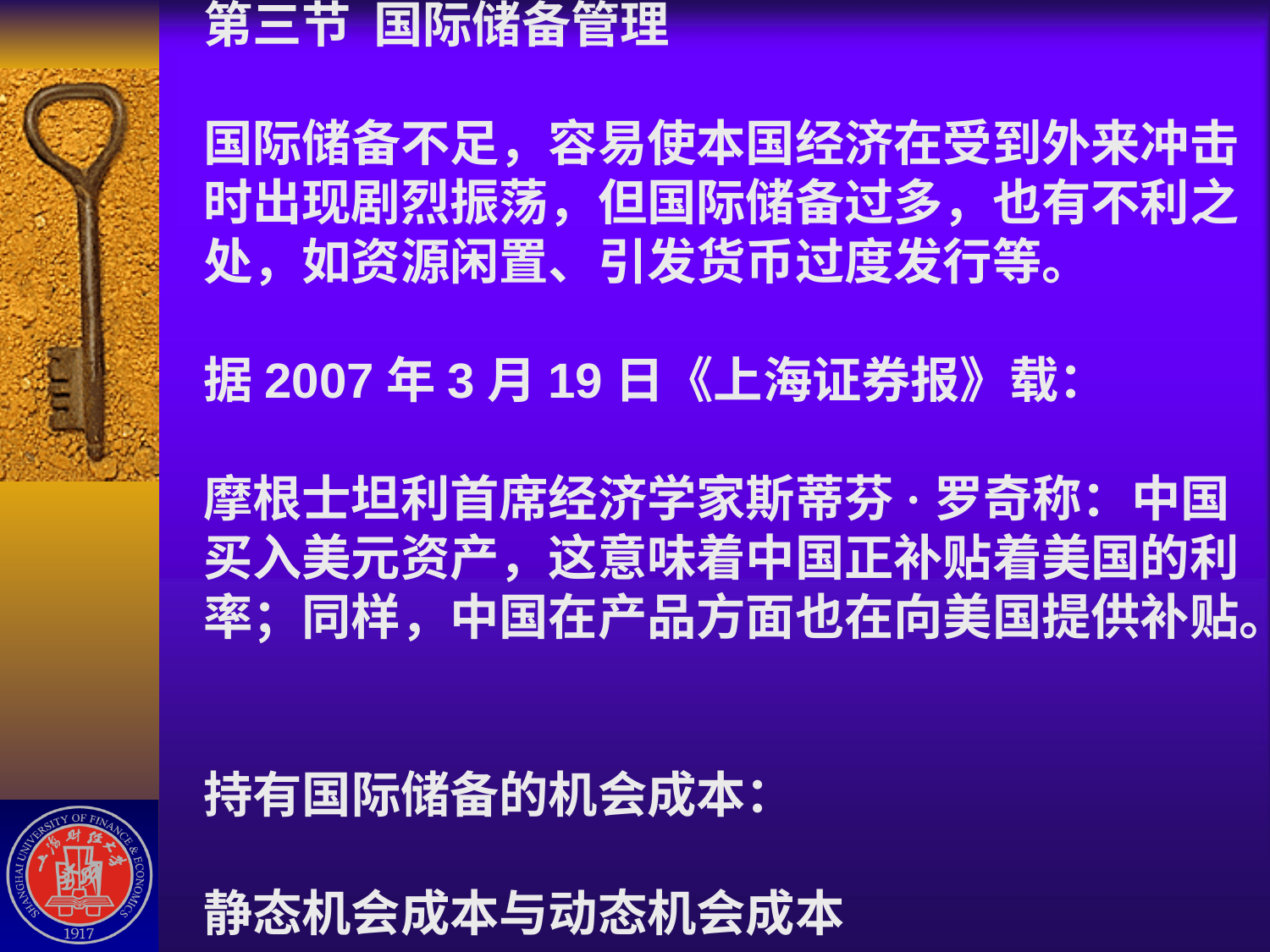

# 第三节  国际储备管理 国际储备不足，容易使本国经济在受到外来冲击时出现剧烈振荡，但国际储备过多，也有不利之处，如资源闲置、引发货币过度发行等。 据2007年3月19日《上海证券报》载： 摩根士坦利首席经济学家斯蒂芬·罗奇称：中国买入美元资产，这意味着中国正补贴着美国的利率；同样，中国在产品方面也在向美国提供补贴。 持有国际储备的机会成本： 静态机会成本与动态机会成本